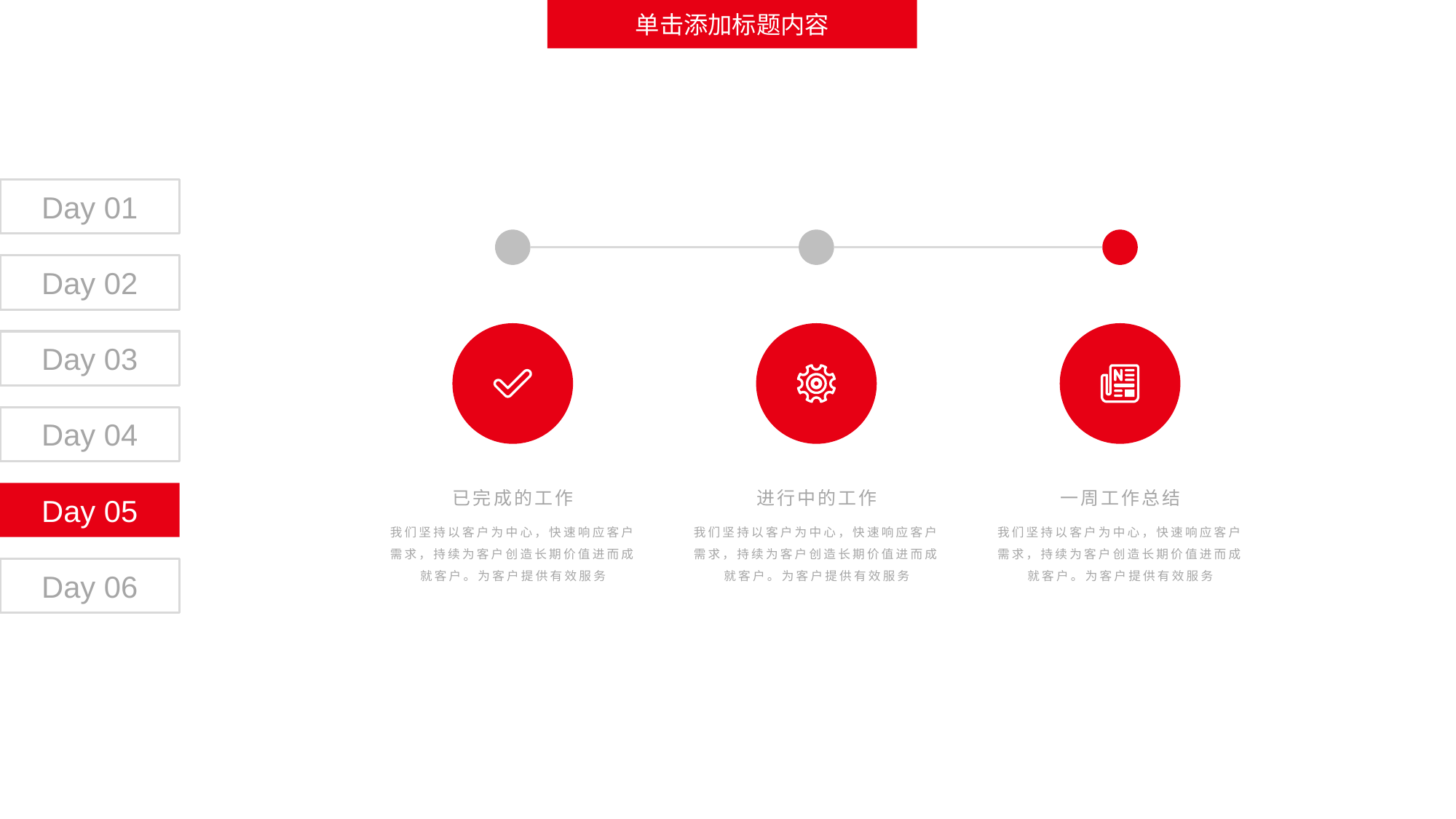

单击添加标题内容
Day 01

Day 02

Day 03
Day 04
已完成的工作
我们坚持以客户为中心，快速响应客户需求，持续为客户创造长期价值进而成就客户。为客户提供有效服务
进行中的工作
我们坚持以客户为中心，快速响应客户需求，持续为客户创造长期价值进而成就客户。为客户提供有效服务
一周工作总结
我们坚持以客户为中心，快速响应客户需求，持续为客户创造长期价值进而成就客户。为客户提供有效服务
Day 05
Day 06